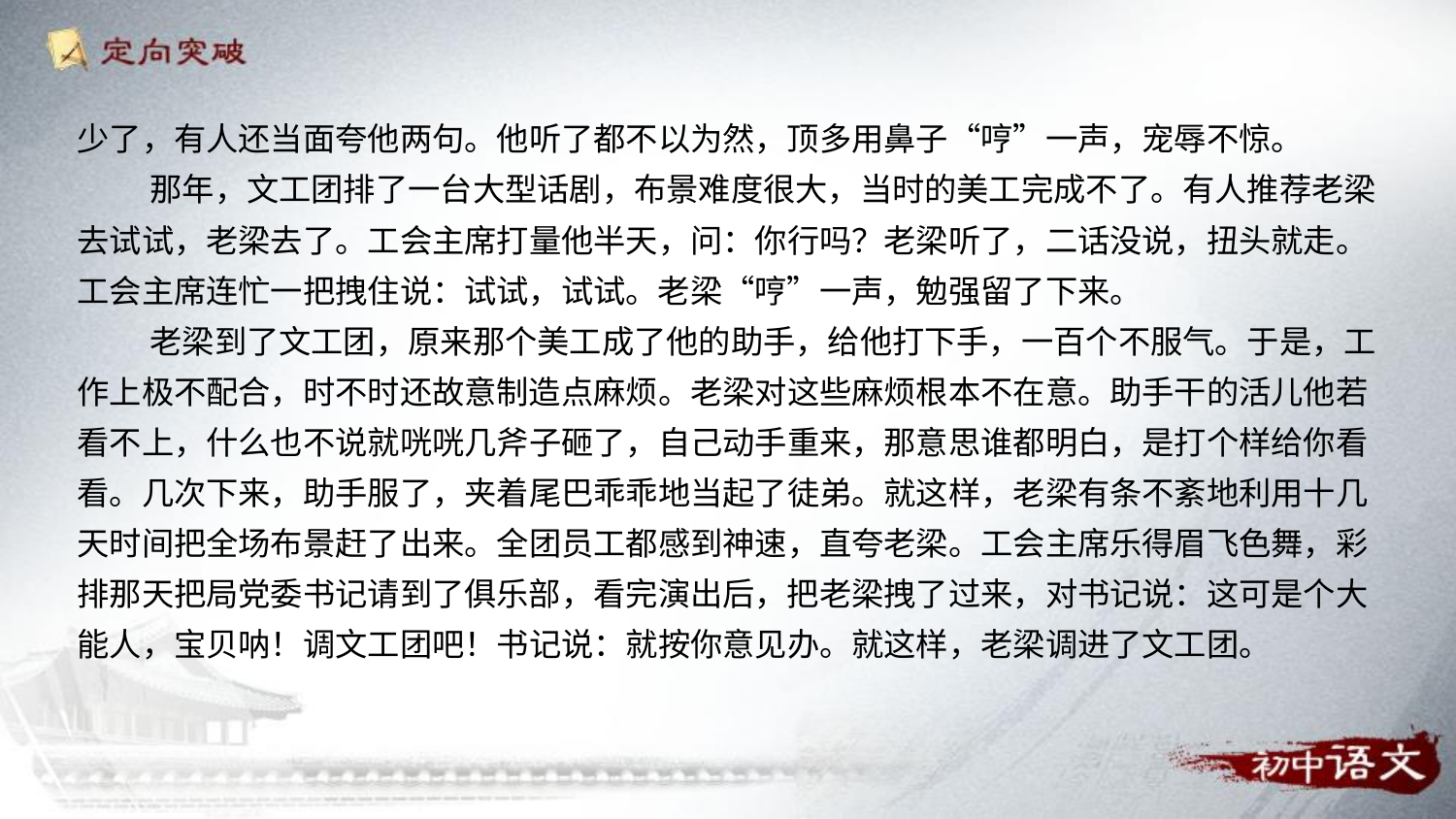

少了，有人还当面夸他两句。他听了都不以为然，顶多用鼻子“哼”一声，宠辱不惊。
那年，文工团排了一台大型话剧，布景难度很大，当时的美工完成不了。有人推荐老梁去试试，老梁去了。工会主席打量他半天，问：你行吗？老梁听了，二话没说，扭头就走。工会主席连忙一把拽住说：试试，试试。老梁“哼”一声，勉强留了下来。
老梁到了文工团，原来那个美工成了他的助手，给他打下手，一百个不服气。于是，工作上极不配合，时不时还故意制造点麻烦。老梁对这些麻烦根本不在意。助手干的活儿他若看不上，什么也不说就咣咣几斧子砸了，自己动手重来，那意思谁都明白，是打个样给你看看。几次下来，助手服了，夹着尾巴乖乖地当起了徒弟。就这样，老梁有条不紊地利用十几天时间把全场布景赶了出来。全团员工都感到神速，直夸老梁。工会主席乐得眉飞色舞，彩排那天把局党委书记请到了俱乐部，看完演出后，把老梁拽了过来，对书记说：这可是个大能人，宝贝呐！调文工团吧！书记说：就按你意见办。就这样，老梁调进了文工团。